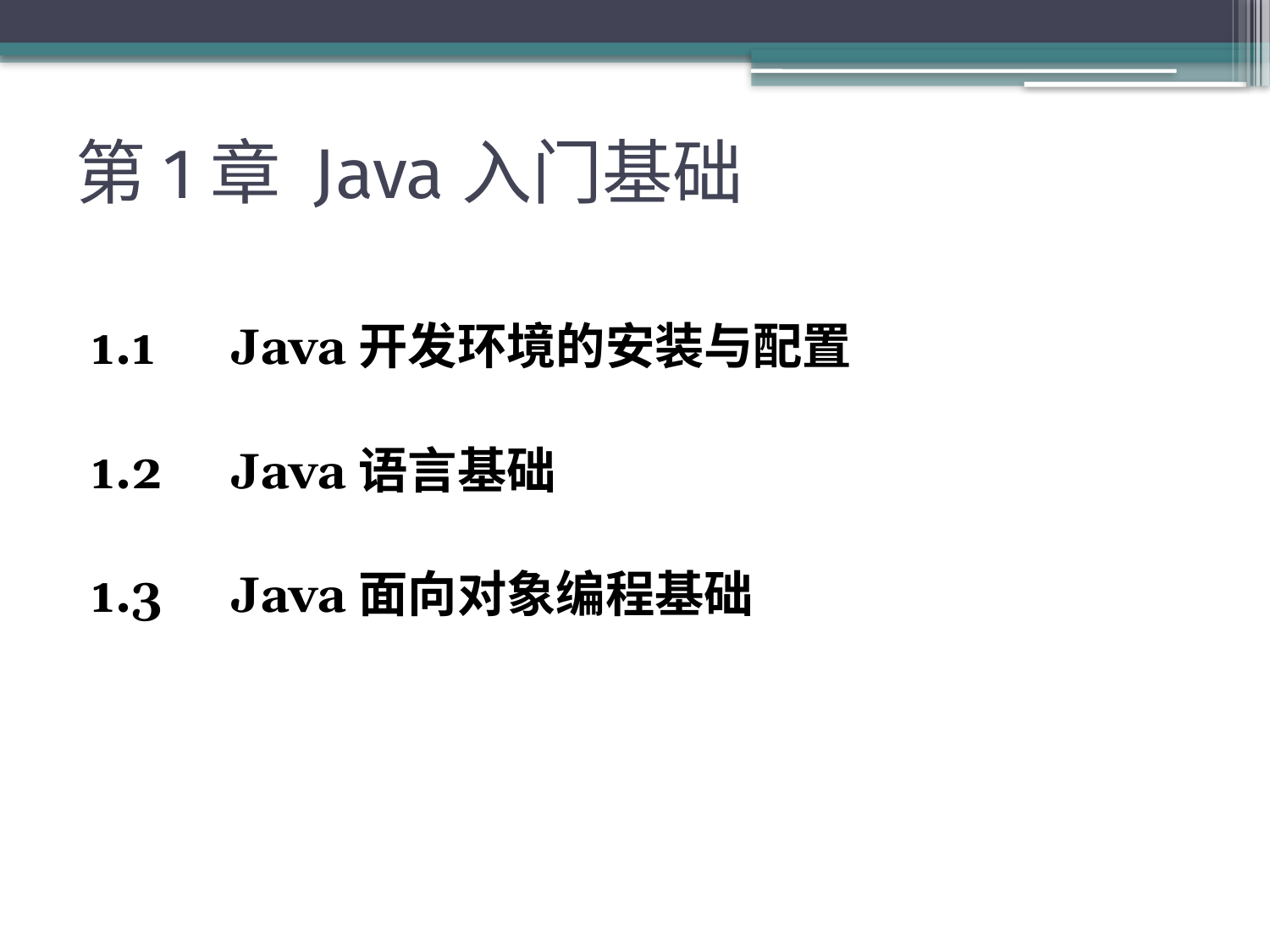

# 第1章 Java入门基础
1.1	 Java开发环境的安装与配置
1.2	 Java语言基础
1.3	 Java面向对象编程基础